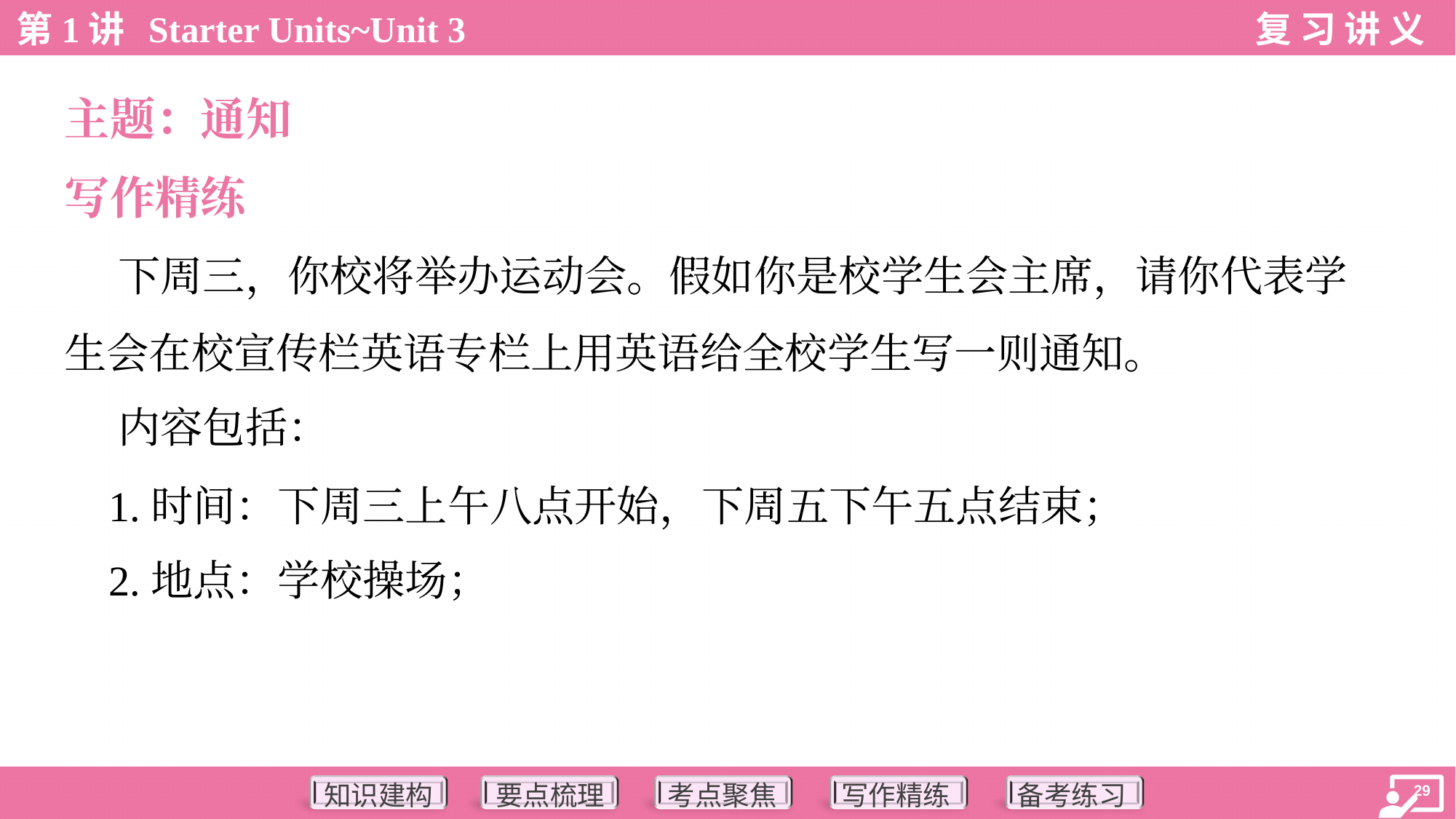

主题：通知
写作精练
    下周三，你校将举办运动会。假如你是校学生会主席，请你代表学
生会在校宣传栏英语专栏上用英语给全校学生写一则通知。
    内容包括：
    1.时间：下周三上午八点开始，下周五下午五点结束；
    2.地点：学校操场；